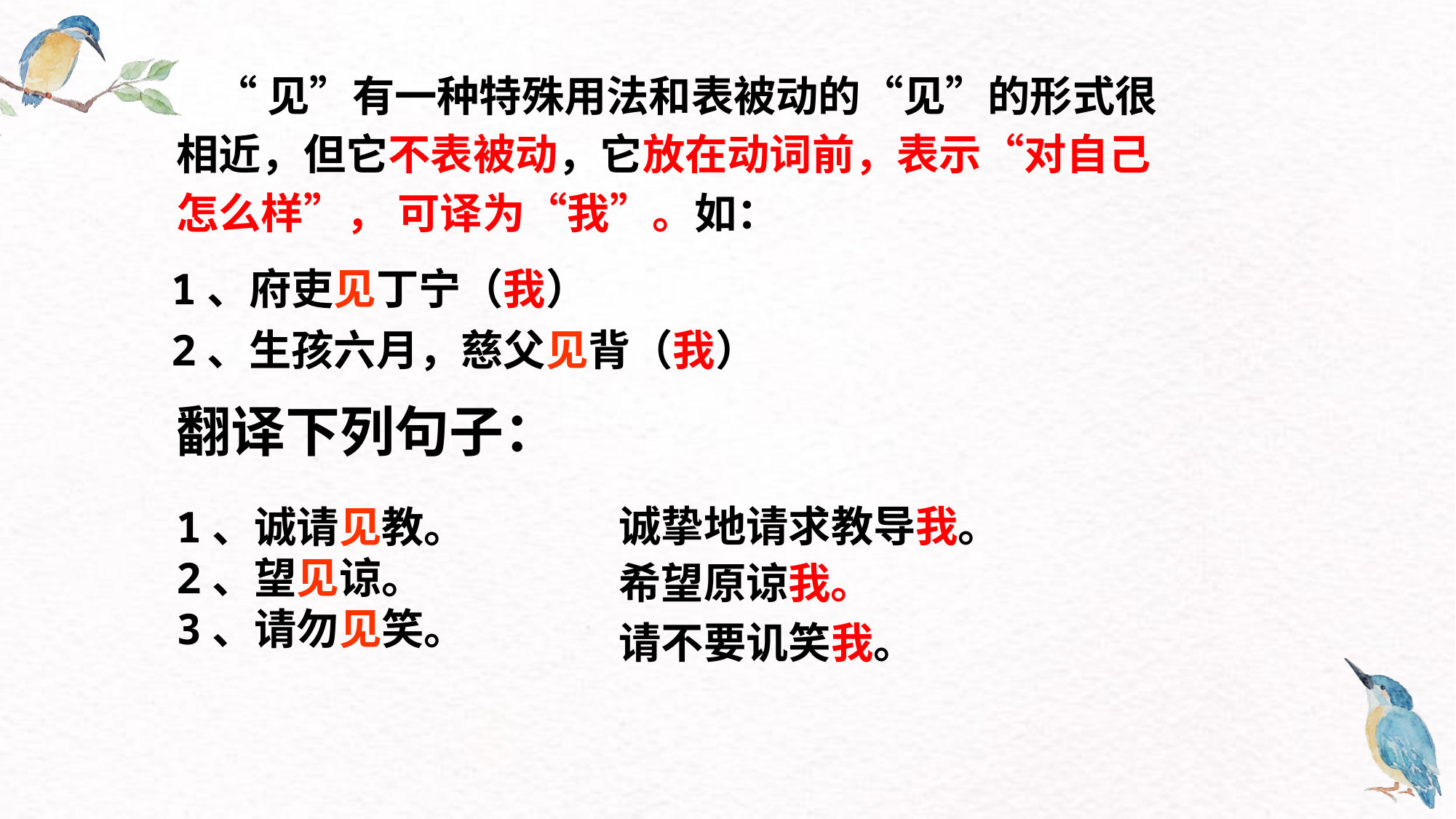

“见”有一种特殊用法和表被动的“见”的形式很相近，但它不表被动，它放在动词前，表示“对自己怎么样”， 可译为“我”。如：
1、府吏见丁宁（我）
2、生孩六月，慈父见背（我）
翻译下列句子：
诚挚地请求教导我。
1、诚请见教。
2、望见谅。
3、请勿见笑。
希望原谅我。
请不要讥笑我。